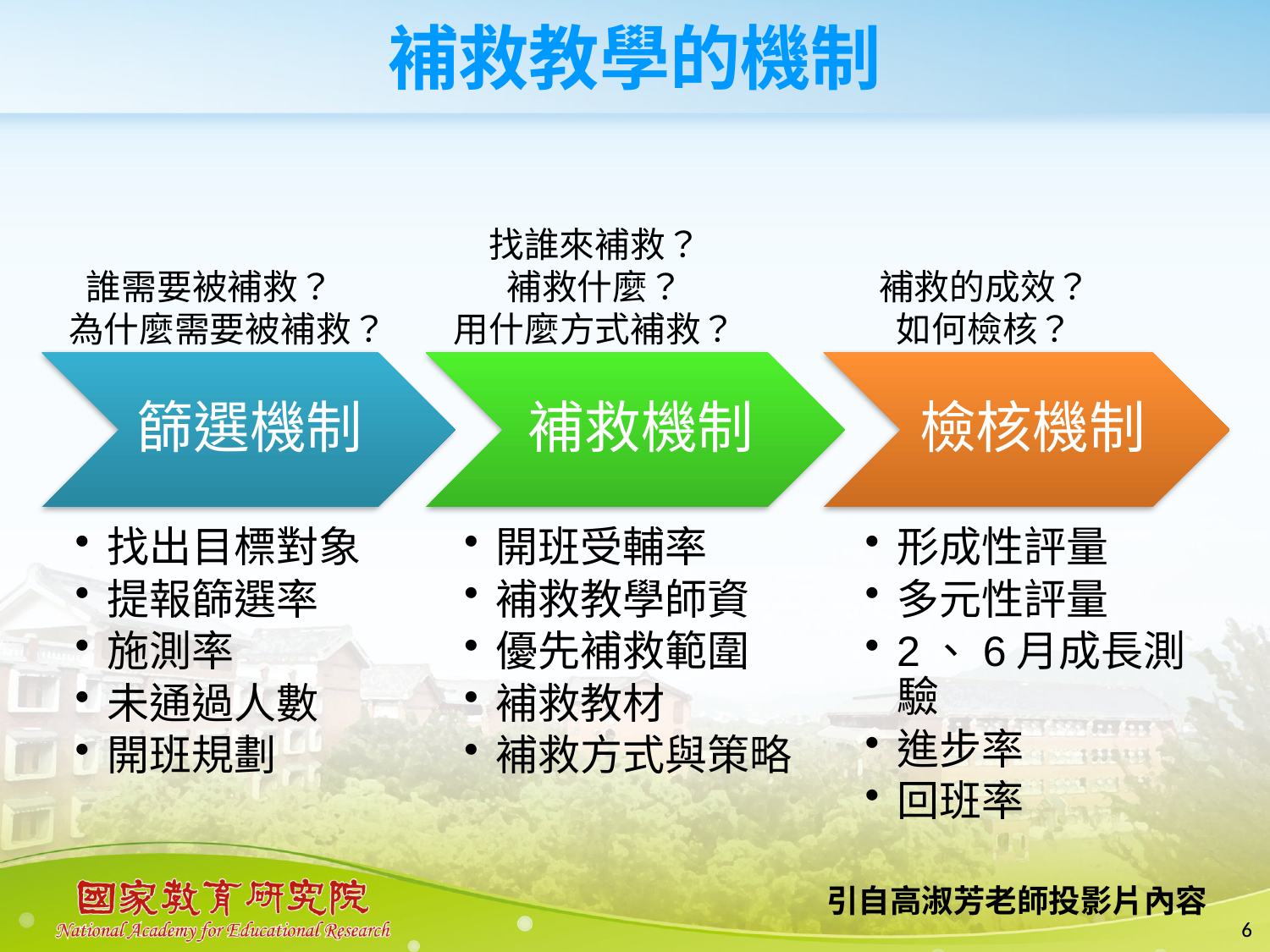

#
補救教學的機制

找誰來補救？
補救什麼？
用什麼方式補救？
誰需要被補救？
為什麼需要被補救？
補救的成效？
如何檢核？
篩選機制
找出目標對象
提報篩選率
施測率
未通過人數
開班規劃
補救機制
開班受輔率
補救教學師資
優先補救範圍
補救教材
補救方式與策略
檢核機制
形成性評量
多元性評量
2、6月成長測驗
進步率
回班率

引自高淑芳老師投影片內容
6
6